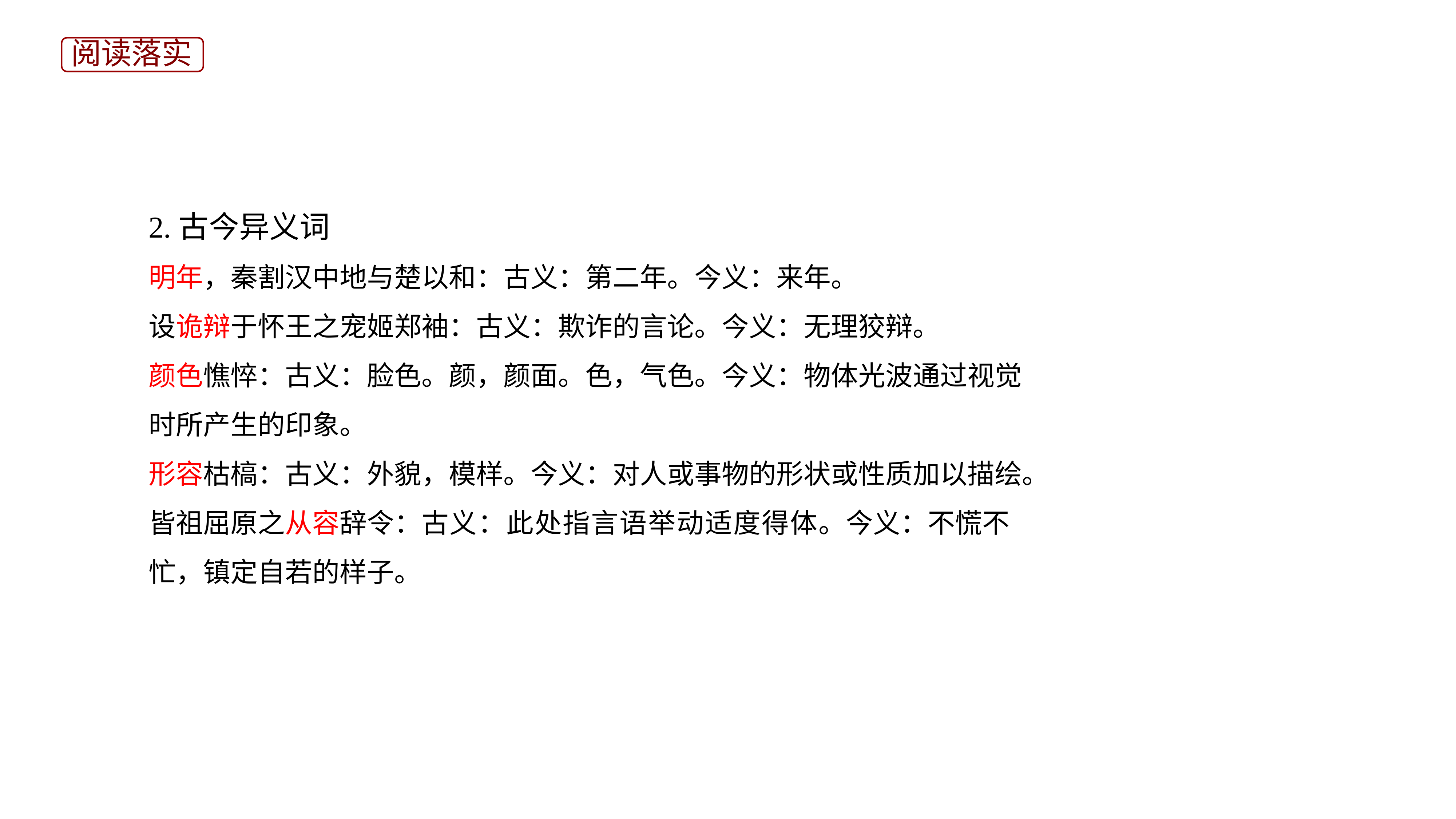

阅读落实

2.古今异义词
明年，秦割汉中地与楚以和：古义：第二年。今义：来年。
设诡辩于怀王之宠姬郑袖：古义：欺诈的言论。今义：无理狡辩。
颜色憔悴：古义：脸色。颜，颜面。色，气色。今义：物体光波通过视觉时所产生的印象。
形容枯槁：古义：外貌，模样。今义：对人或事物的形状或性质加以描绘。
皆祖屈原之从容辞令：古义：此处指言语举动适度得体。今义：不慌不忙，镇定自若的样子。